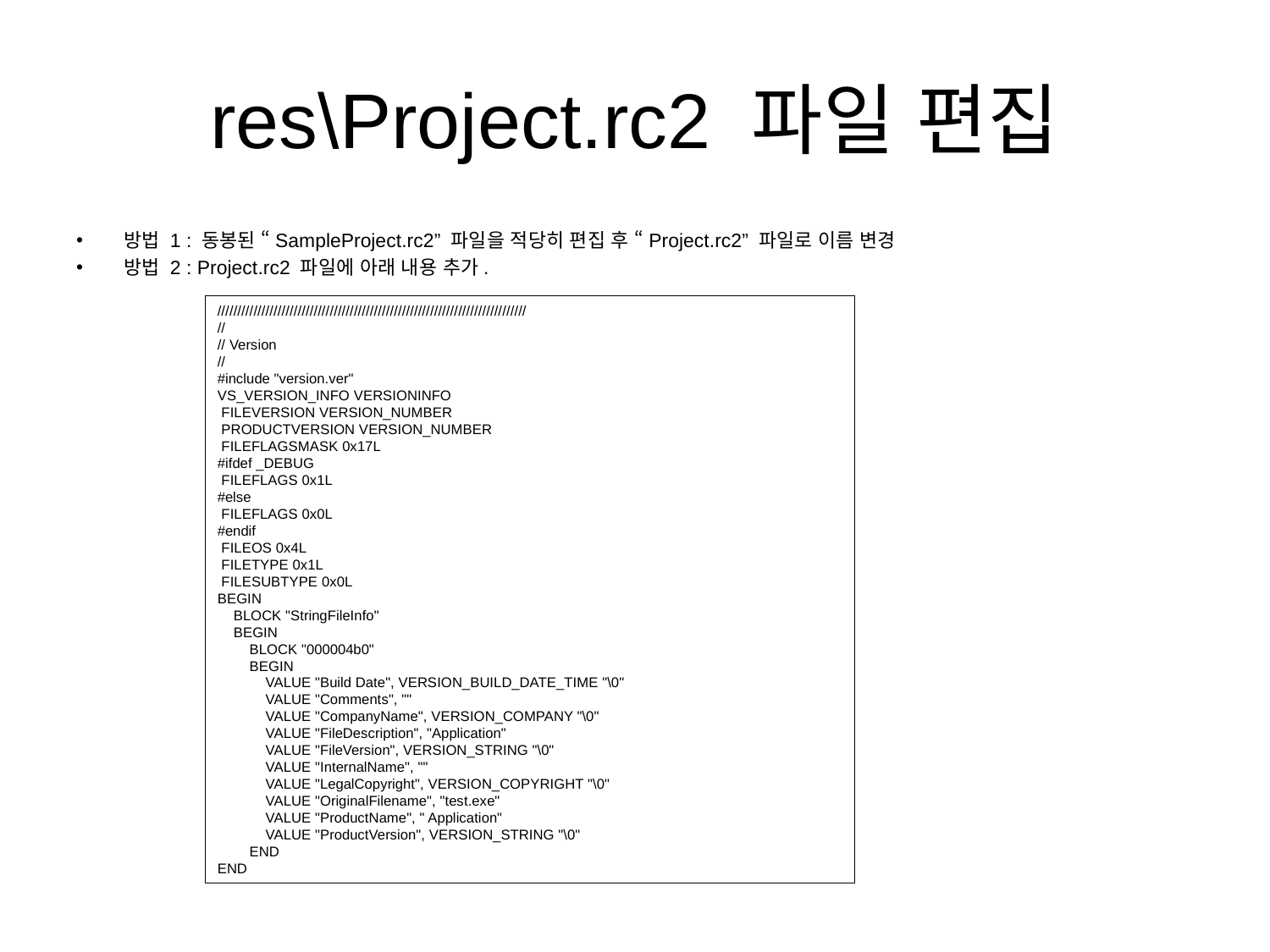

# res\Project.rc2 파일 편집
방법 1 : 동봉된 “SampleProject.rc2” 파일을 적당히 편집 후 “Project.rc2” 파일로 이름 변경
방법 2 : Project.rc2 파일에 아래 내용 추가.
/////////////////////////////////////////////////////////////////////////////
//
// Version
//
#include "version.ver"
VS_VERSION_INFO VERSIONINFO
 FILEVERSION VERSION_NUMBER
 PRODUCTVERSION VERSION_NUMBER
 FILEFLAGSMASK 0x17L
#ifdef _DEBUG
 FILEFLAGS 0x1L
#else
 FILEFLAGS 0x0L
#endif
 FILEOS 0x4L
 FILETYPE 0x1L
 FILESUBTYPE 0x0L
BEGIN
    BLOCK "StringFileInfo"
    BEGIN
        BLOCK "000004b0"
        BEGIN
            VALUE "Build Date", VERSION_BUILD_DATE_TIME "\0"
            VALUE "Comments", ""
            VALUE "CompanyName", VERSION_COMPANY "\0"
            VALUE "FileDescription", "Application"
            VALUE "FileVersion", VERSION_STRING "\0"
            VALUE "InternalName", ""
            VALUE "LegalCopyright", VERSION_COPYRIGHT "\0"
            VALUE "OriginalFilename", "test.exe"
            VALUE "ProductName", " Application"
            VALUE "ProductVersion", VERSION_STRING "\0"
        END
END